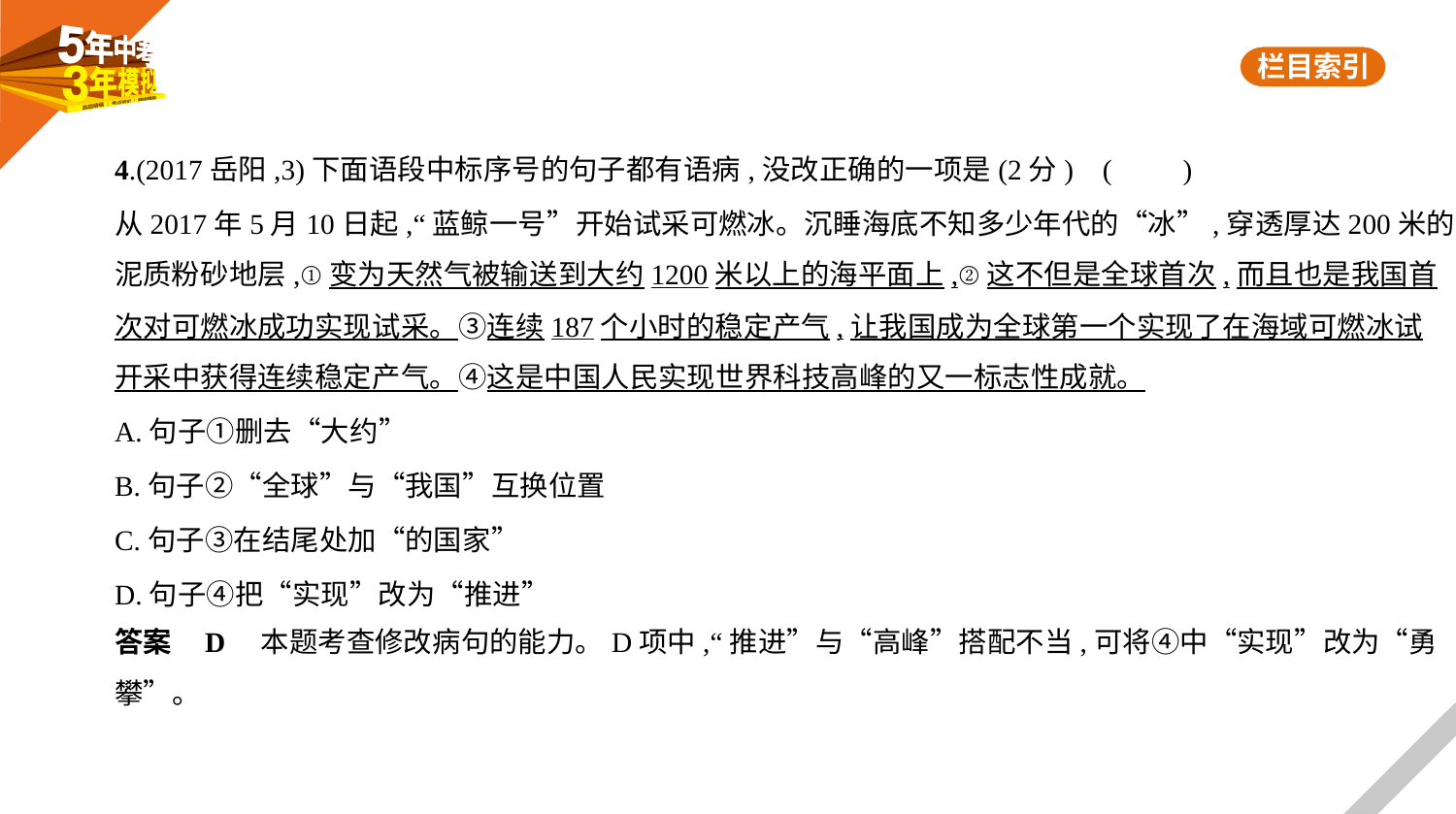

4.(2017岳阳,3)下面语段中标序号的句子都有语病,没改正确的一项是(2分) (　　)
从2017年5月10日起,“蓝鲸一号”开始试采可燃冰。沉睡海底不知多少年代的“冰”,穿透厚达200米的
泥质粉砂地层,①变为天然气被输送到大约1200米以上的海平面上,②这不但是全球首次,而且也是我国首
次对可燃冰成功实现试采。③连续187个小时的稳定产气,让我国成为全球第一个实现了在海域可燃冰试
开采中获得连续稳定产气。④这是中国人民实现世界科技高峰的又一标志性成就。
A.句子①删去“大约”
B.句子②“全球”与“我国”互换位置
C.句子③在结尾处加“的国家”
D.句子④把“实现”改为“推进”
答案    D　本题考查修改病句的能力。D项中,“推进”与“高峰”搭配不当,可将④中“实现”改为“勇
攀”。